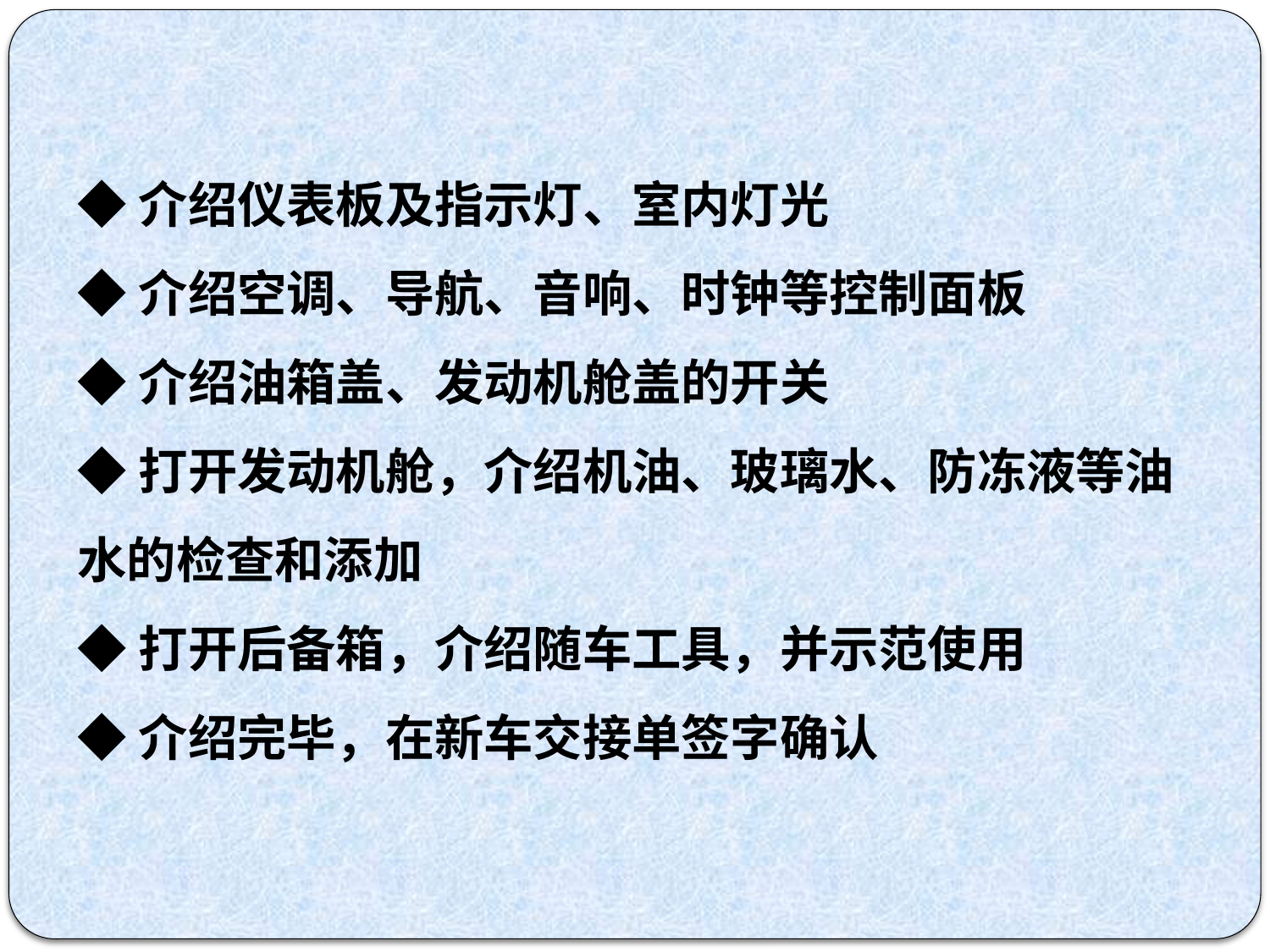

◆介绍仪表板及指示灯、室内灯光
◆介绍空调、导航、音响、时钟等控制面板
◆介绍油箱盖、发动机舱盖的开关
◆打开发动机舱，介绍机油、玻璃水、防冻液等油水的检查和添加
◆打开后备箱，介绍随车工具，并示范使用
◆介绍完毕，在新车交接单签字确认